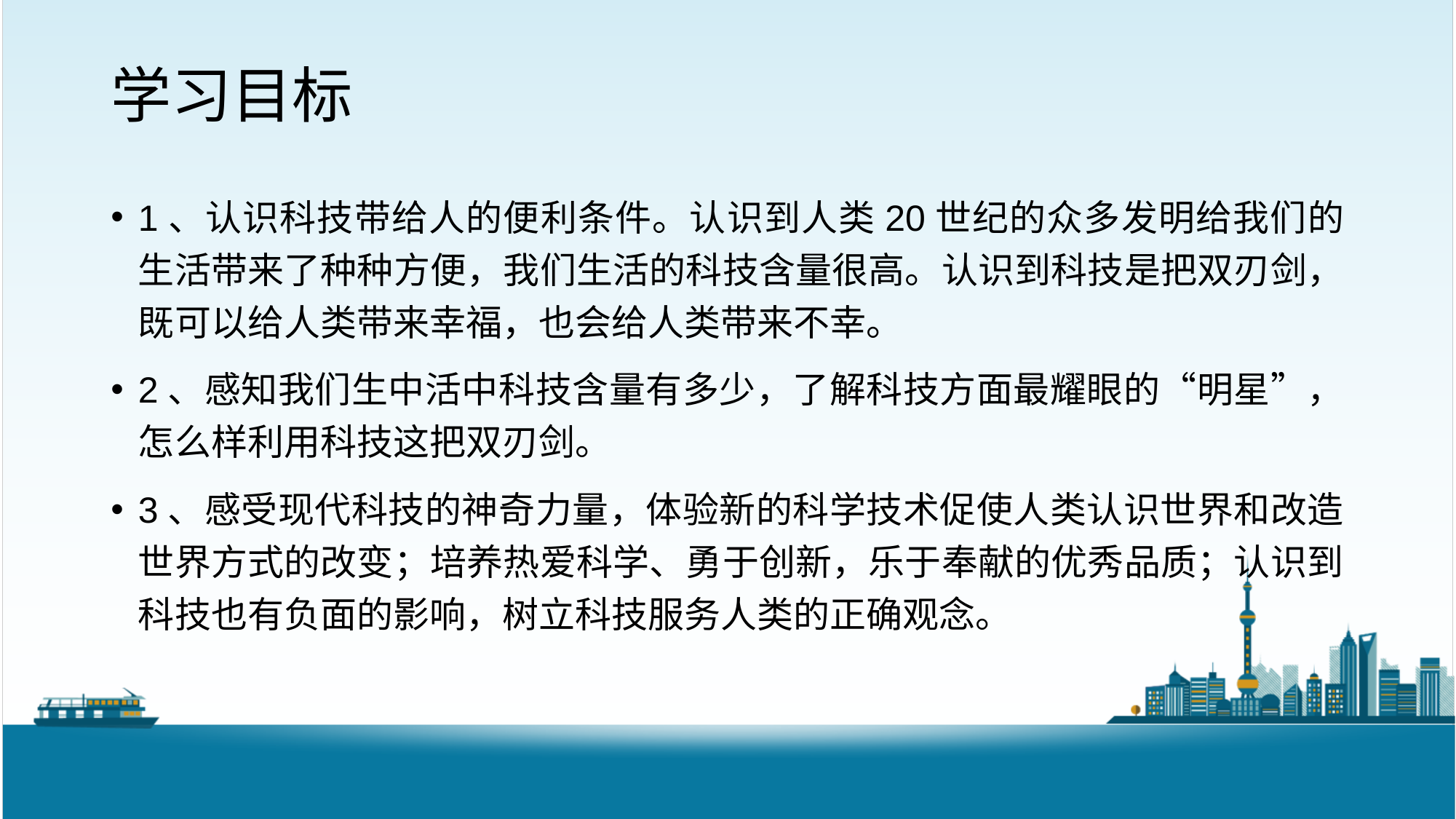

# 学习目标
1、认识科技带给人的便利条件。认识到人类20世纪的众多发明给我们的生活带来了种种方便，我们生活的科技含量很高。认识到科技是把双刃剑，既可以给人类带来幸福，也会给人类带来不幸。
2、感知我们生中活中科技含量有多少，了解科技方面最耀眼的“明星”，怎么样利用科技这把双刃剑。
3、感受现代科技的神奇力量，体验新的科学技术促使人类认识世界和改造世界方式的改变；培养热爱科学、勇于创新，乐于奉献的优秀品质；认识到科技也有负面的影响，树立科技服务人类的正确观念。